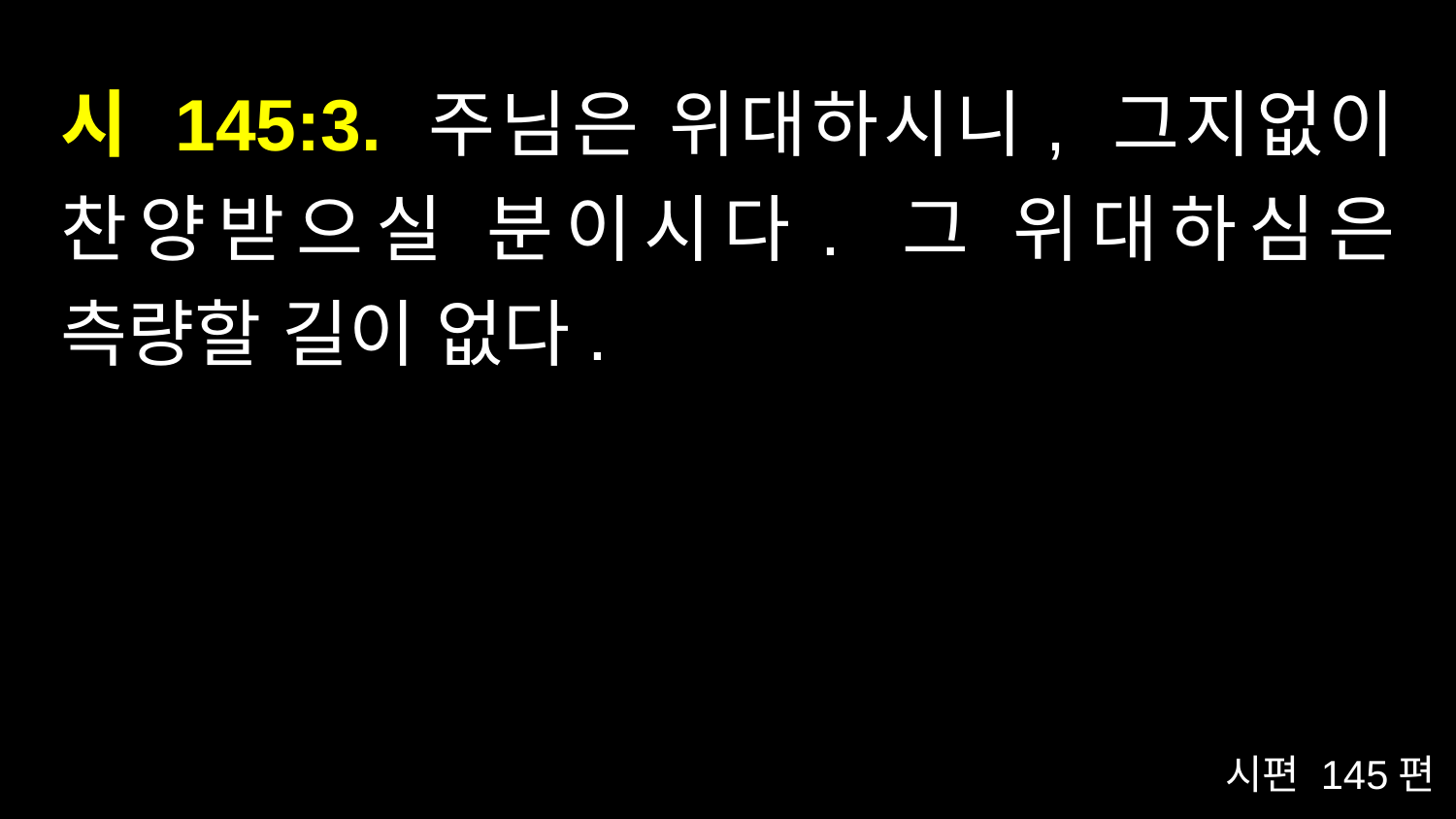

# 시 145:3. 주님은 위대하시니, 그지없이 찬양받으실 분이시다. 그 위대하심은 측량할 길이 없다.
시편 145편